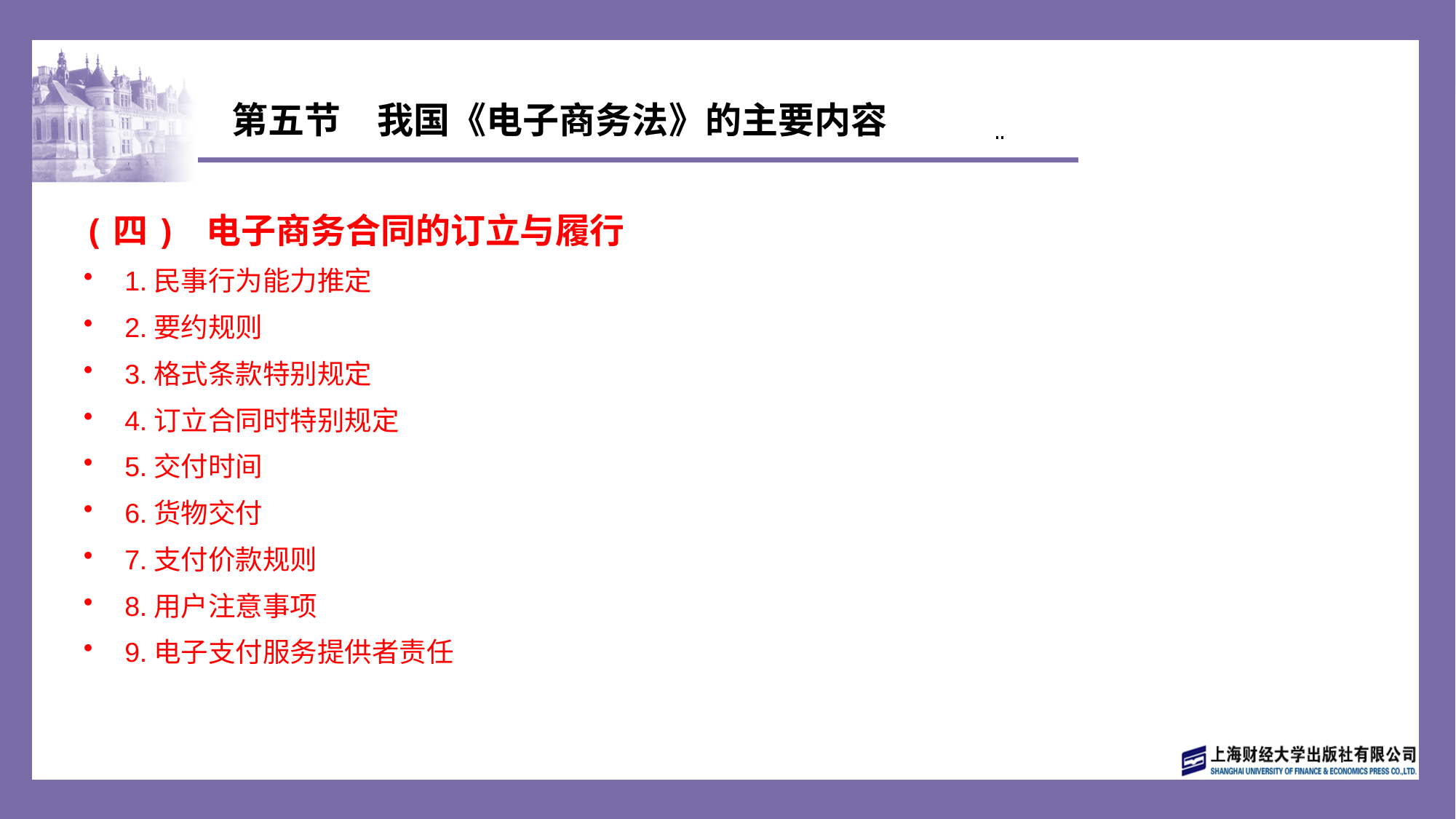

# 第五节　我国《电子商务法》的主要内容
(四) 电子商务合同的订立与履行
1.民事行为能力推定
2.要约规则
3.格式条款特别规定
4.订立合同时特别规定
5.交付时间
6.货物交付
7.支付价款规则
8.用户注意事项
9.电子支付服务提供者责任